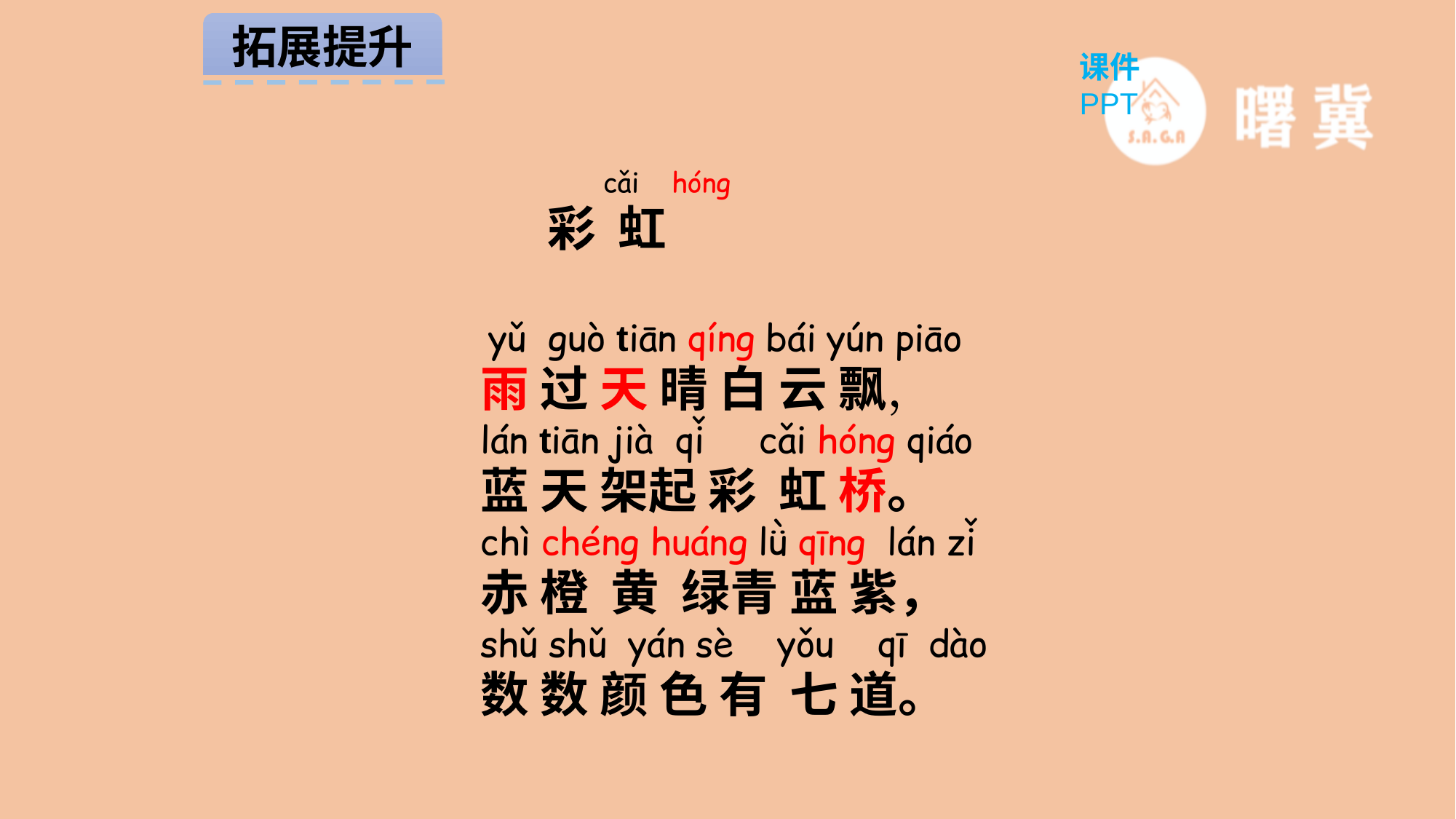

拓展提升
课件PPT
               cǎi    hóng
     彩  虹

 yǔ  guò tiān qíng bái yún piāo
雨 过 天 晴 白 云 飘，
lán tiān jià  qǐ     cǎi hóng qiáo
蓝 天 架起 彩  虹 桥。
chì chéng huáng lǜ qīng  lán zǐ
赤 橙  黄  绿青 蓝 紫，
shǔ shǔ  yán sè    yǒu    qī  dào
数 数 颜 色 有  七 道。